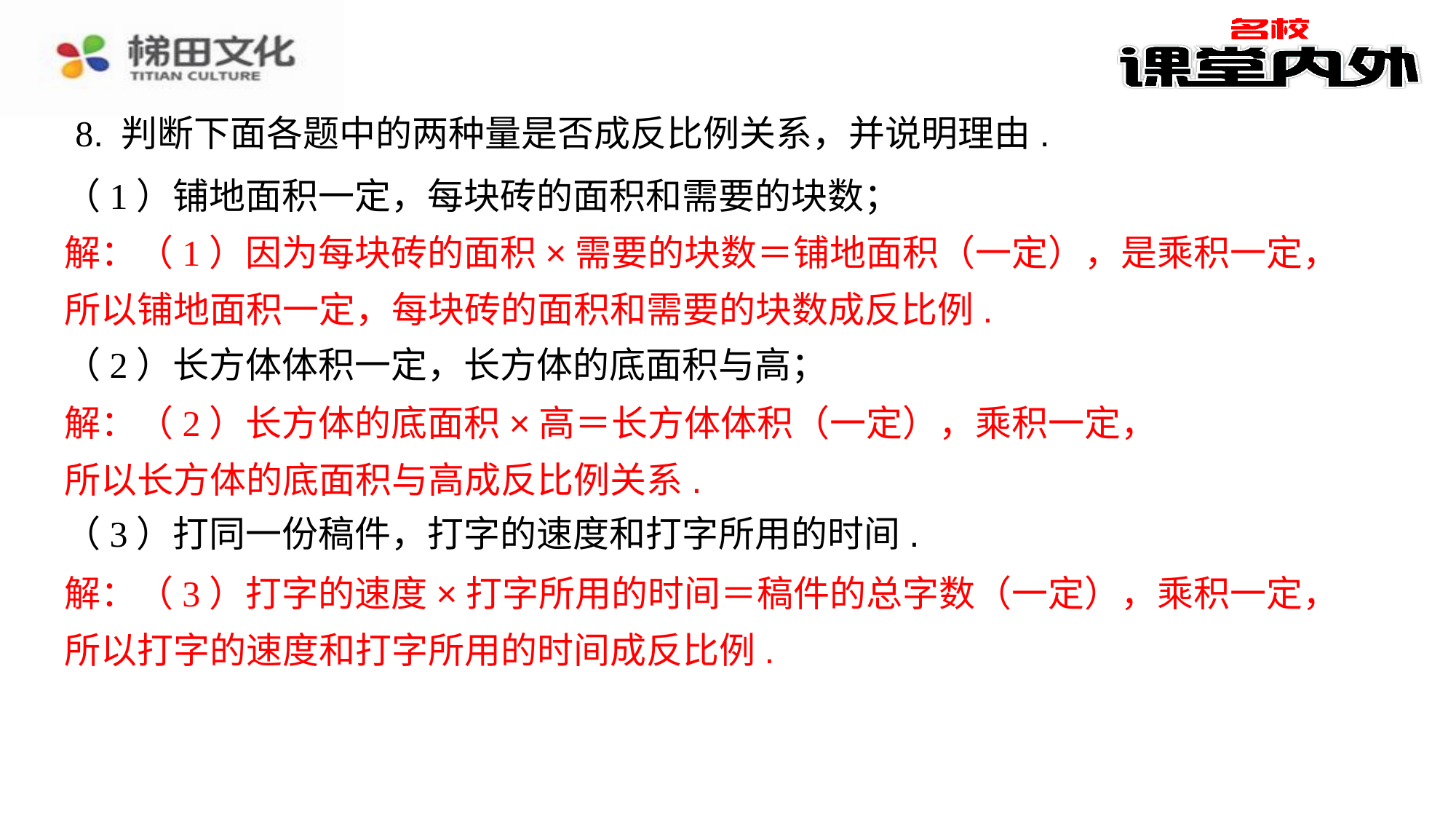

8. 判断下面各题中的两种量是否成反比例关系，并说明理由.
（1）铺地面积一定，每块砖的面积和需要的块数；
解：（1）因为每块砖的面积×需要的块数＝铺地面积（一定），是乘积一定，
所以铺地面积一定，每块砖的面积和需要的块数成反比例.
（2）长方体体积一定，长方体的底面积与高；
解：（2）长方体的底面积×高＝长方体体积（一定），乘积一定，
所以长方体的底面积与高成反比例关系.
（3）打同一份稿件，打字的速度和打字所用的时间.
解：（3）打字的速度×打字所用的时间＝稿件的总字数（一定），乘积一定，
所以打字的速度和打字所用的时间成反比例.
解：（1）因为每块砖的面积×需要的块数＝铺地面积（一定），是乘积一定，
所以铺地面积一定，每块砖的面积和需要的块数成反比例.
解：（2）长方体的底面积×高＝长方体体积（一定），乘积一定，
所以长方体的底面积与高成反比例关系.
解：（3）打字的速度×打字所用的时间＝稿件的总字数（一定），乘积一定，
所以打字的速度和打字所用的时间成反比例.